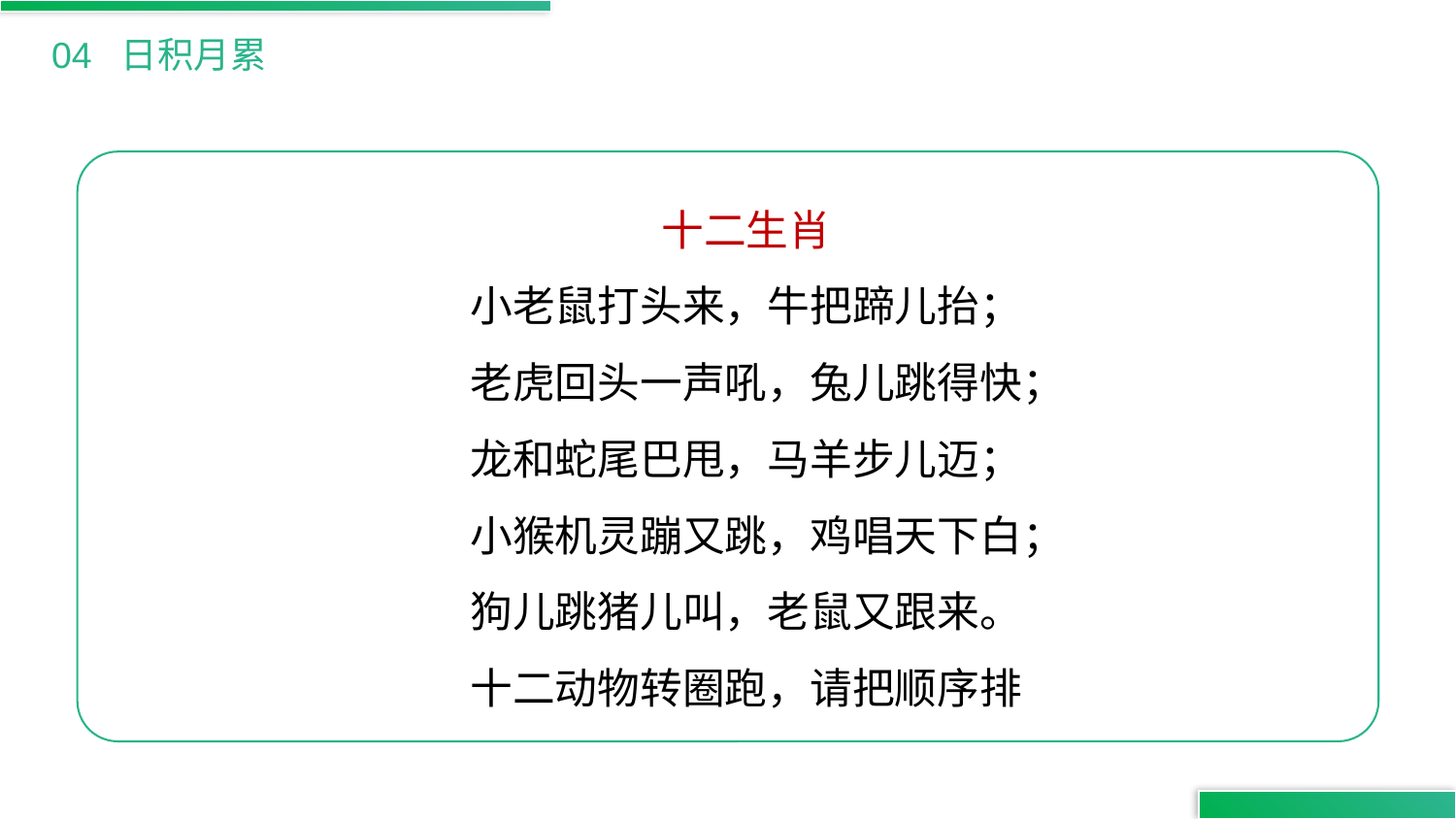

04  日积月累
十二生肖
小老鼠打头来，牛把蹄儿抬；
老虎回头一声吼，兔儿跳得快；
龙和蛇尾巴甩，马羊步儿迈；
小猴机灵蹦又跳，鸡唱天下白；
狗儿跳猪儿叫，老鼠又跟来。
十二动物转圈跑，请把顺序排